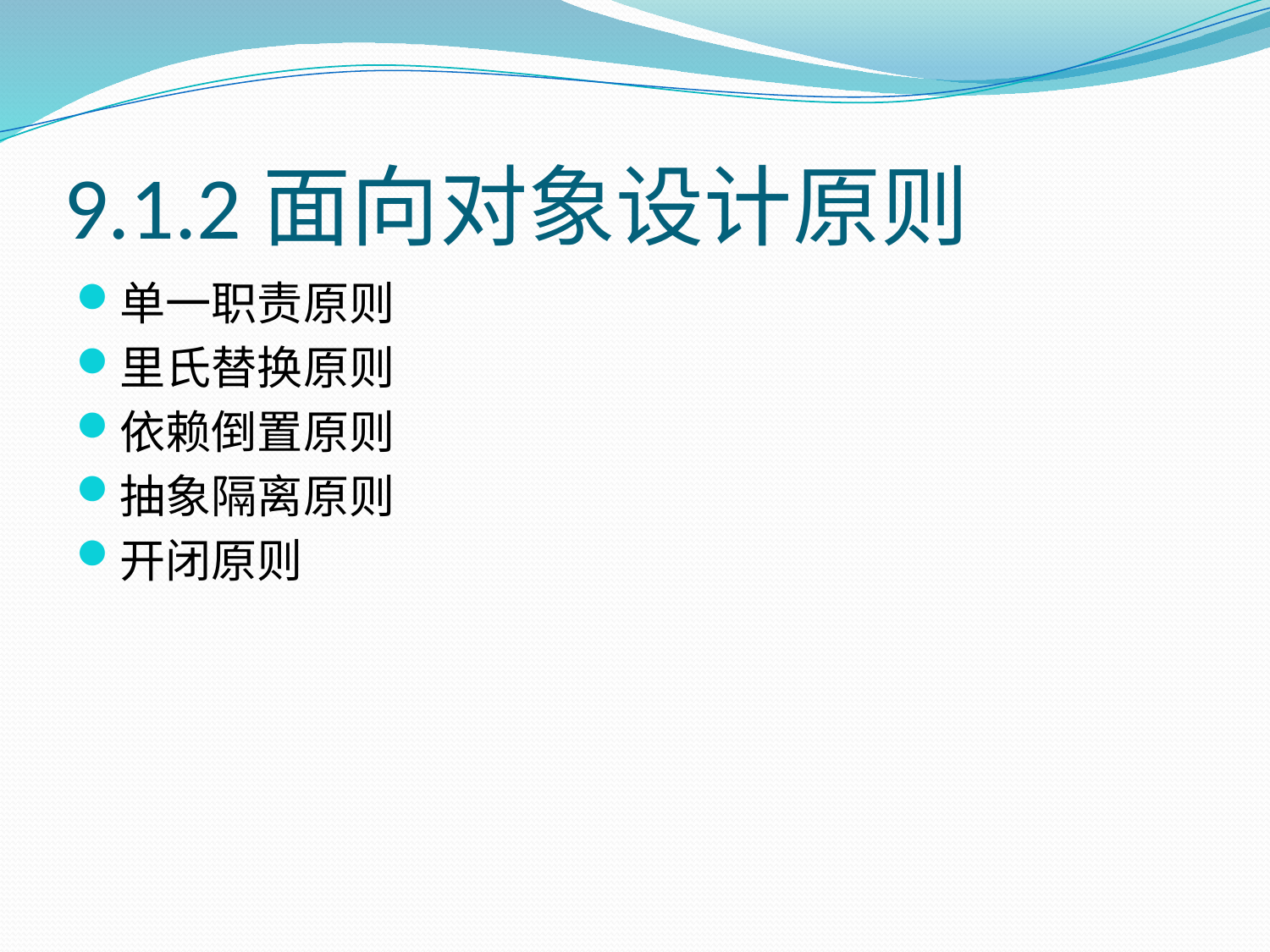

# 9.1.2面向对象设计原则
单一职责原则
里氏替换原则
依赖倒置原则
抽象隔离原则
开闭原则